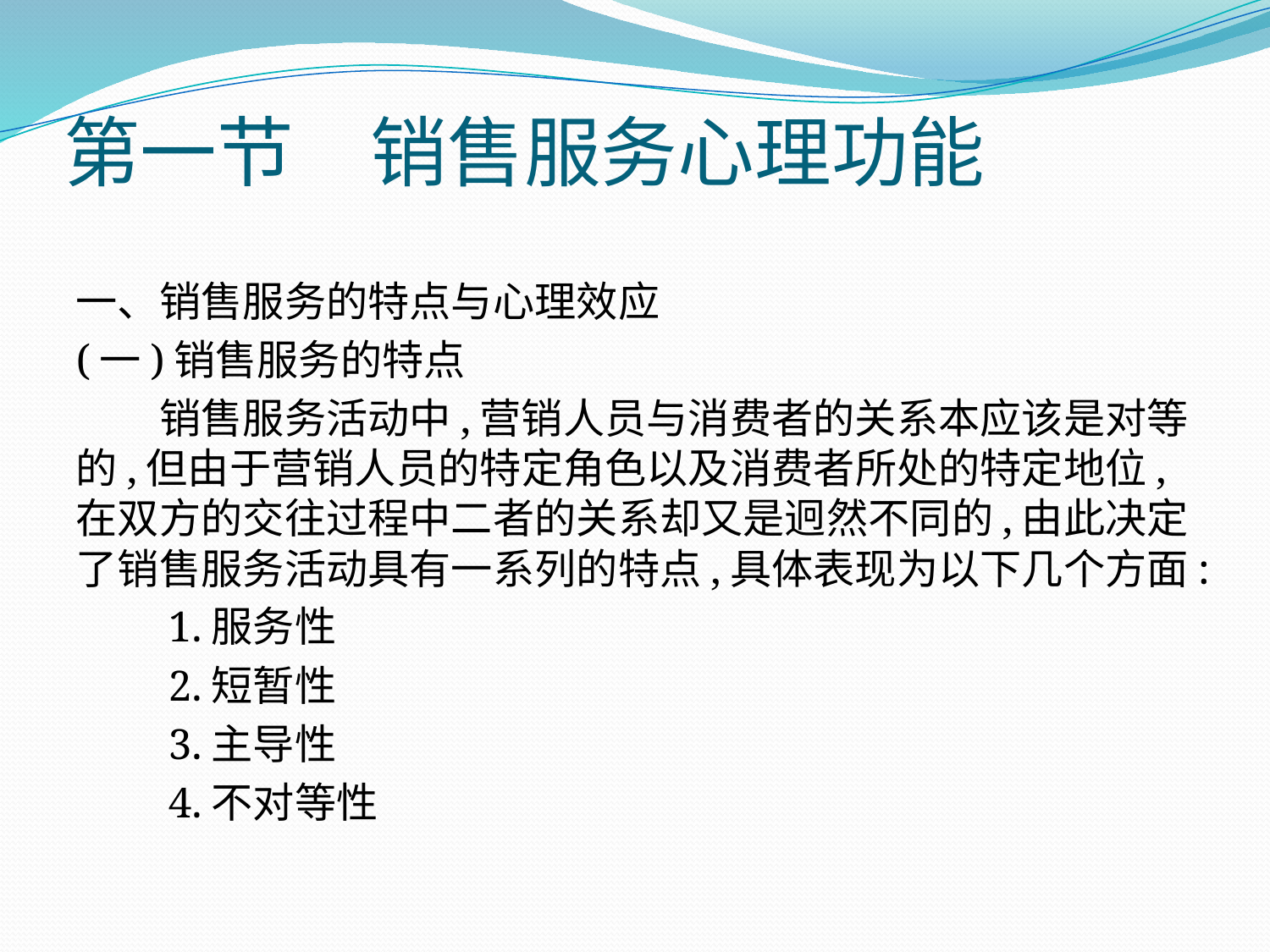

# 第一节　销售服务心理功能
一、销售服务的特点与心理效应
(一)销售服务的特点
　　销售服务活动中,营销人员与消费者的关系本应该是对等的,但由于营销人员的特定角色以及消费者所处的特定地位,在双方的交往过程中二者的关系却又是迥然不同的,由此决定了销售服务活动具有一系列的特点,具体表现为以下几个方面:
　　1.服务性
　　2.短暂性
　　3.主导性
　　4.不对等性